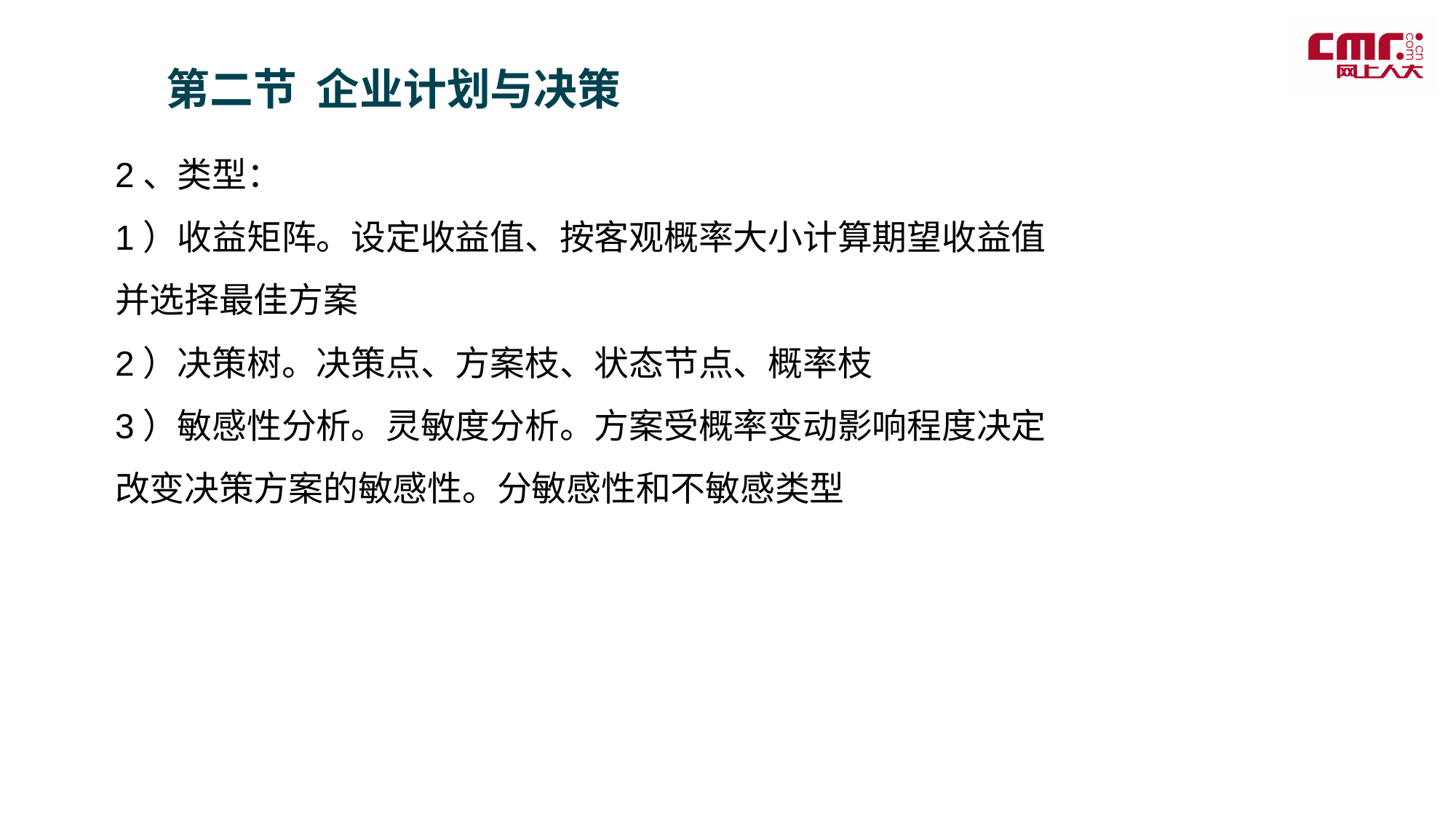

第二节  企业计划与决策
2、类型：
1）收益矩阵。设定收益值、按客观概率大小计算期望收益值并选择最佳方案
2）决策树。决策点、方案枝、状态节点、概率枝
3）敏感性分析。灵敏度分析。方案受概率变动影响程度决定改变决策方案的敏感性。分敏感性和不敏感类型